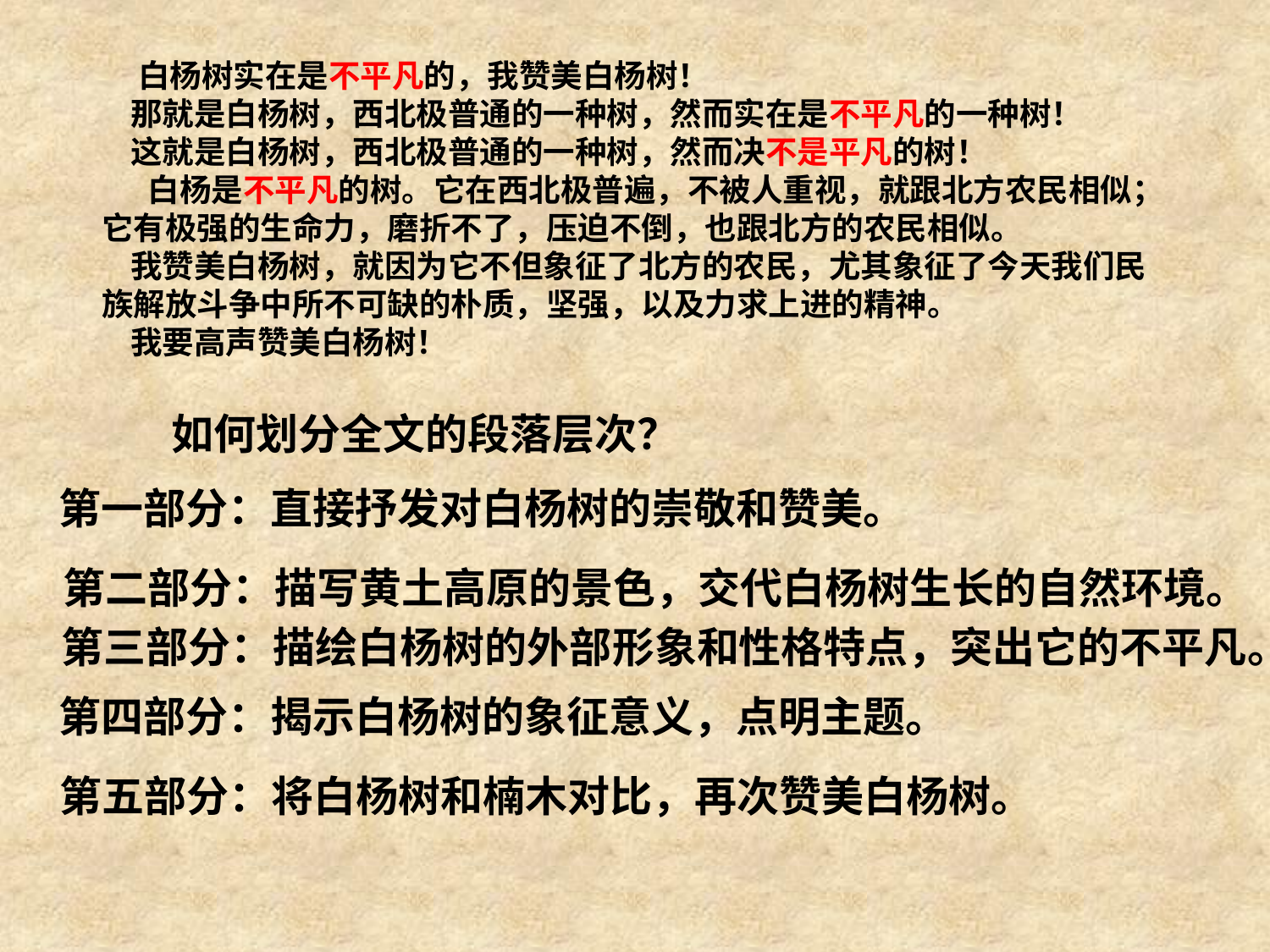

白杨树实在是不平凡的，我赞美白杨树！
    那就是白杨树，西北极普通的一种树，然而实在是不平凡的一种树！
    这就是白杨树，西北极普通的一种树，然而决不是平凡的树！
 　 白杨是不平凡的树。它在西北极普遍，不被人重视，就跟北方农民相似；它有极强的生命力，磨折不了，压迫不倒，也跟北方的农民相似。
    我赞美白杨树，就因为它不但象征了北方的农民，尤其象征了今天我们民族解放斗争中所不可缺的朴质，坚强，以及力求上进的精神。
    我要高声赞美白杨树！
如何划分全文的段落层次？
第一部分：直接抒发对白杨树的崇敬和赞美。
第二部分：描写黄土高原的景色，交代白杨树生长的自然环境。
第三部分：描绘白杨树的外部形象和性格特点，突出它的不平凡。
第四部分：揭示白杨树的象征意义，点明主题。
第五部分：将白杨树和楠木对比，再次赞美白杨树。